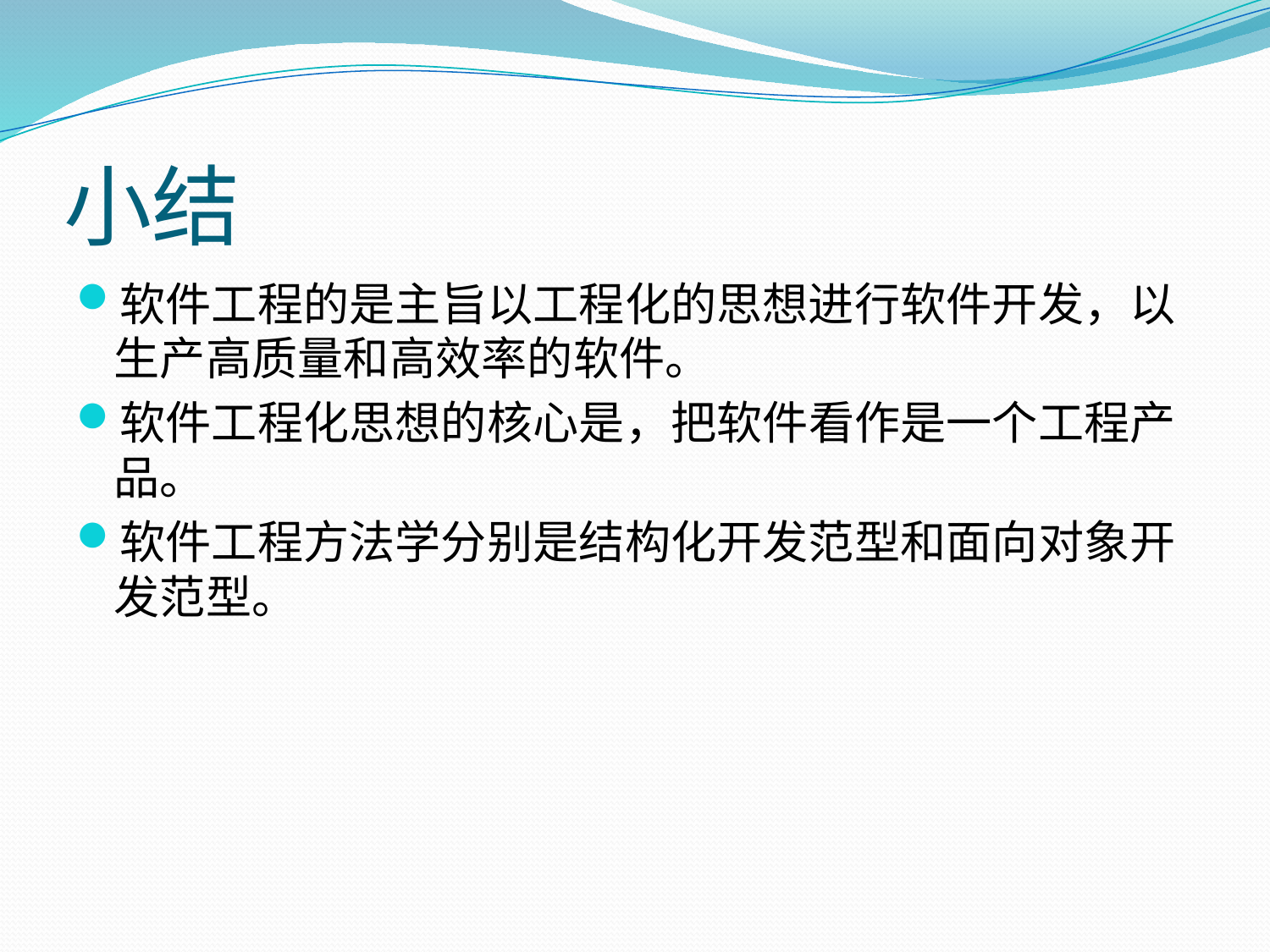

# 小结
软件工程的是主旨以工程化的思想进行软件开发，以生产高质量和高效率的软件。
软件工程化思想的核心是，把软件看作是一个工程产品。
软件工程方法学分别是结构化开发范型和面向对象开发范型。